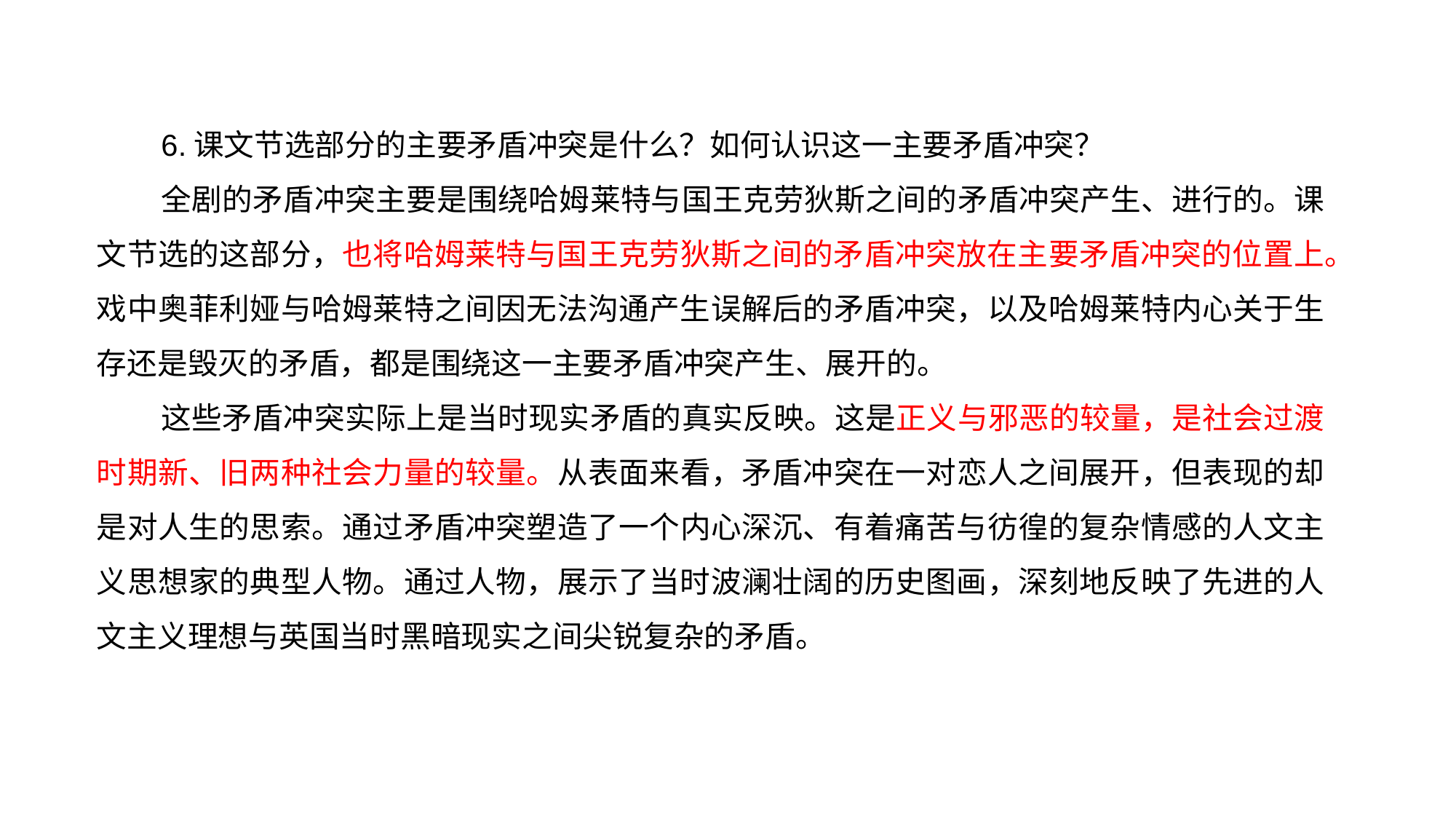

6.课文节选部分的主要矛盾冲突是什么？如何认识这一主要矛盾冲突？
全剧的矛盾冲突主要是围绕哈姆莱特与国王克劳狄斯之间的矛盾冲突产生、进行的。课文节选的这部分，也将哈姆莱特与国王克劳狄斯之间的矛盾冲突放在主要矛盾冲突的位置上。戏中奥菲利娅与哈姆莱特之间因无法沟通产生误解后的矛盾冲突，以及哈姆莱特内心关于生存还是毁灭的矛盾，都是围绕这一主要矛盾冲突产生、展开的。
这些矛盾冲突实际上是当时现实矛盾的真实反映。这是正义与邪恶的较量，是社会过渡时期新、旧两种社会力量的较量。从表面来看，矛盾冲突在一对恋人之间展开，但表现的却是对人生的思索。通过矛盾冲突塑造了一个内心深沉、有着痛苦与彷徨的复杂情感的人文主义思想家的典型人物。通过人物，展示了当时波澜壮阔的历史图画，深刻地反映了先进的人文主义理想与英国当时黑暗现实之间尖锐复杂的矛盾。